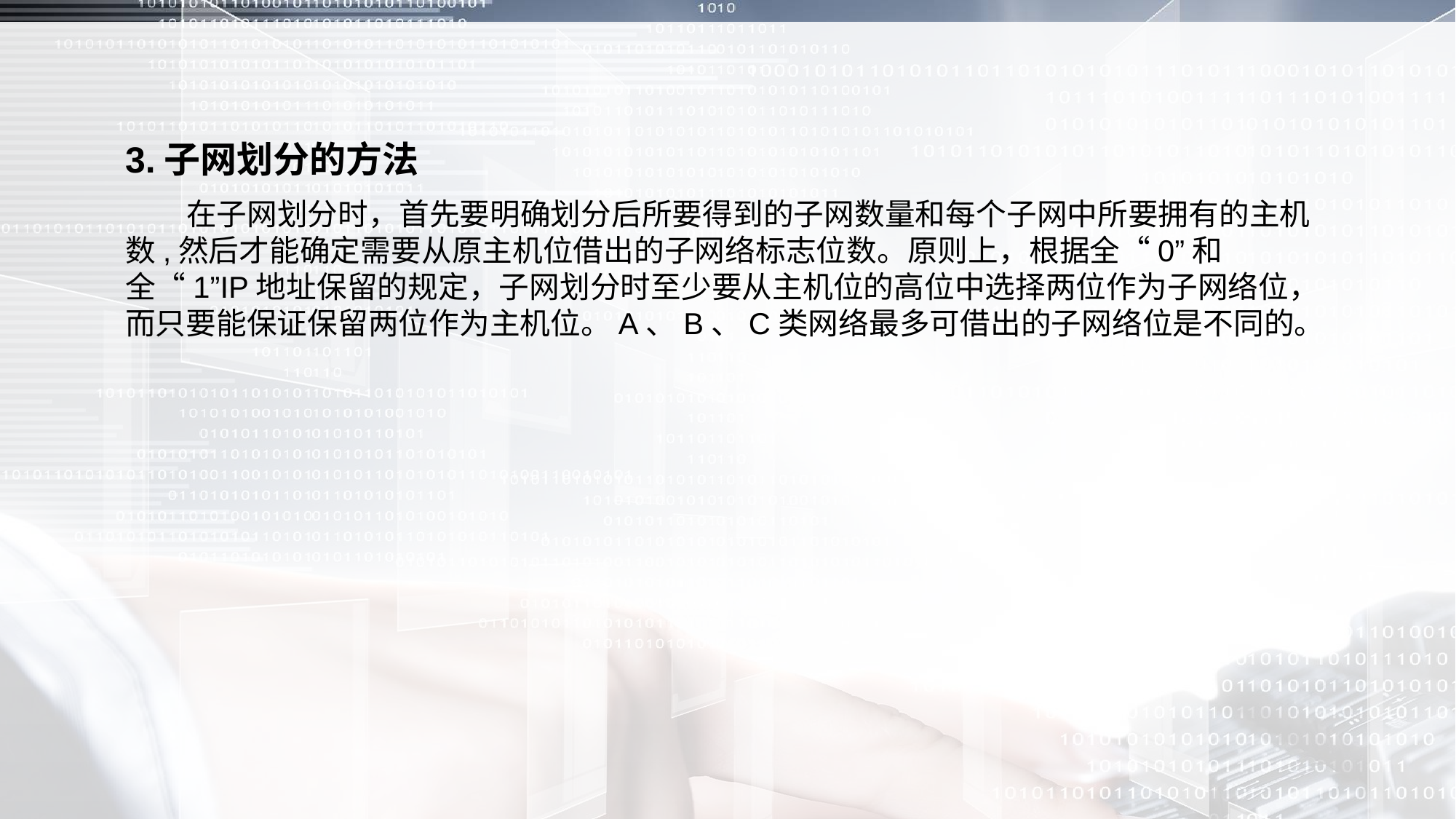

3.子网划分的方法
        在子网划分时，首先要明确划分后所要得到的子网数量和每个子网中所要拥有的主机数,然后才能确定需要从原主机位借出的子网络标志位数。原则上，根据全“0”和全“1”IP地址保留的规定，子网划分时至少要从主机位的高位中选择两位作为子网络位，而只要能保证保留两位作为主机位。A、B、C类网络最多可借出的子网络位是不同的。